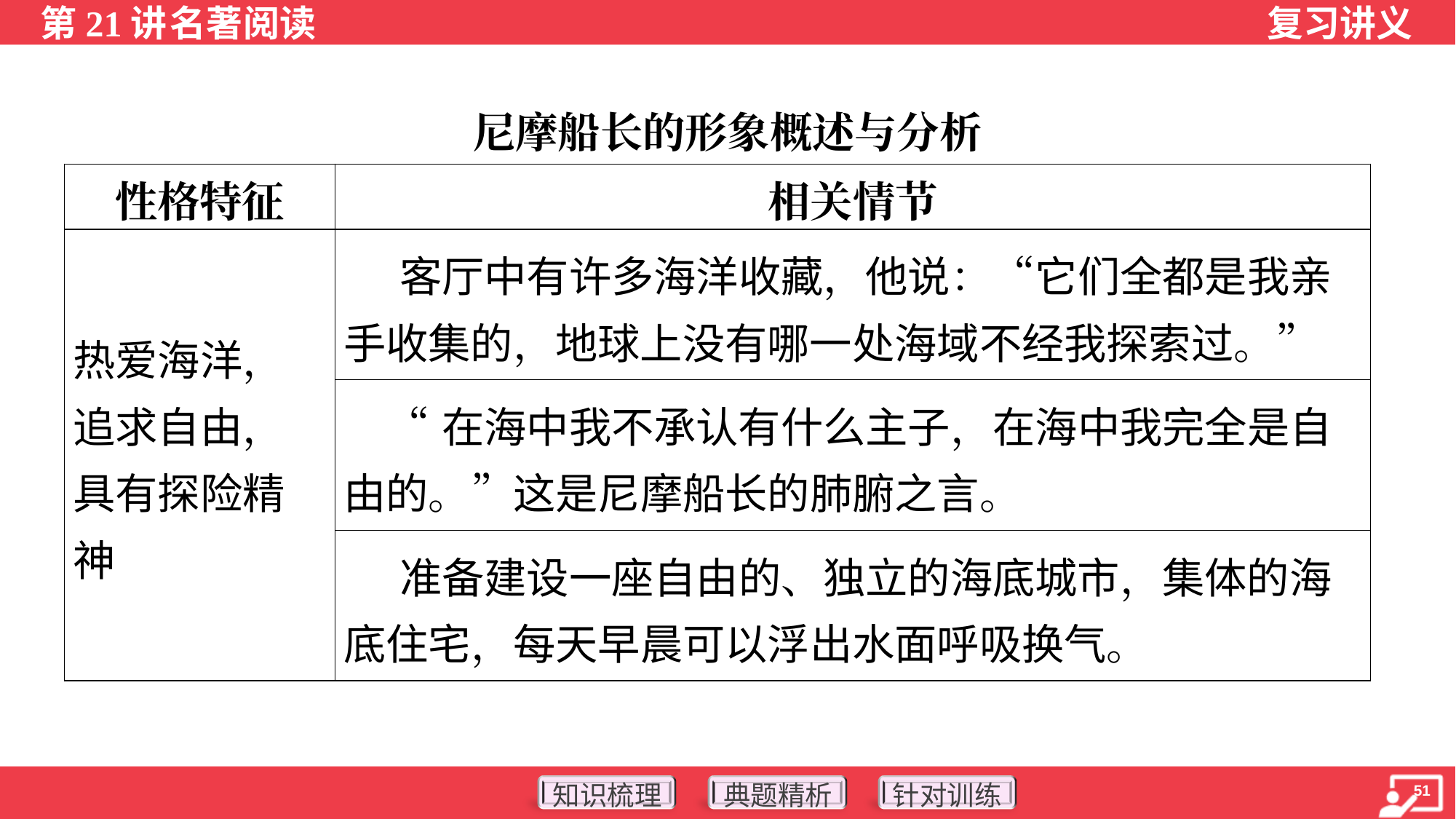

尼摩船长的形象概述与分析
| 性格特征 | 相关情节 |
| --- | --- |
| 热爱海洋，追求自由，具有探险精神 | 客厅中有许多海洋收藏，他说：“它们全都是我亲手收集的，地球上没有哪一处海域不经我探索过。” |
|  | “在海中我不承认有什么主子，在海中我完全是自由的。”这是尼摩船长的肺腑之言。 |
|  | 准备建设一座自由的、独立的海底城市，集体的海底住宅，每天早晨可以浮出水面呼吸换气。 |